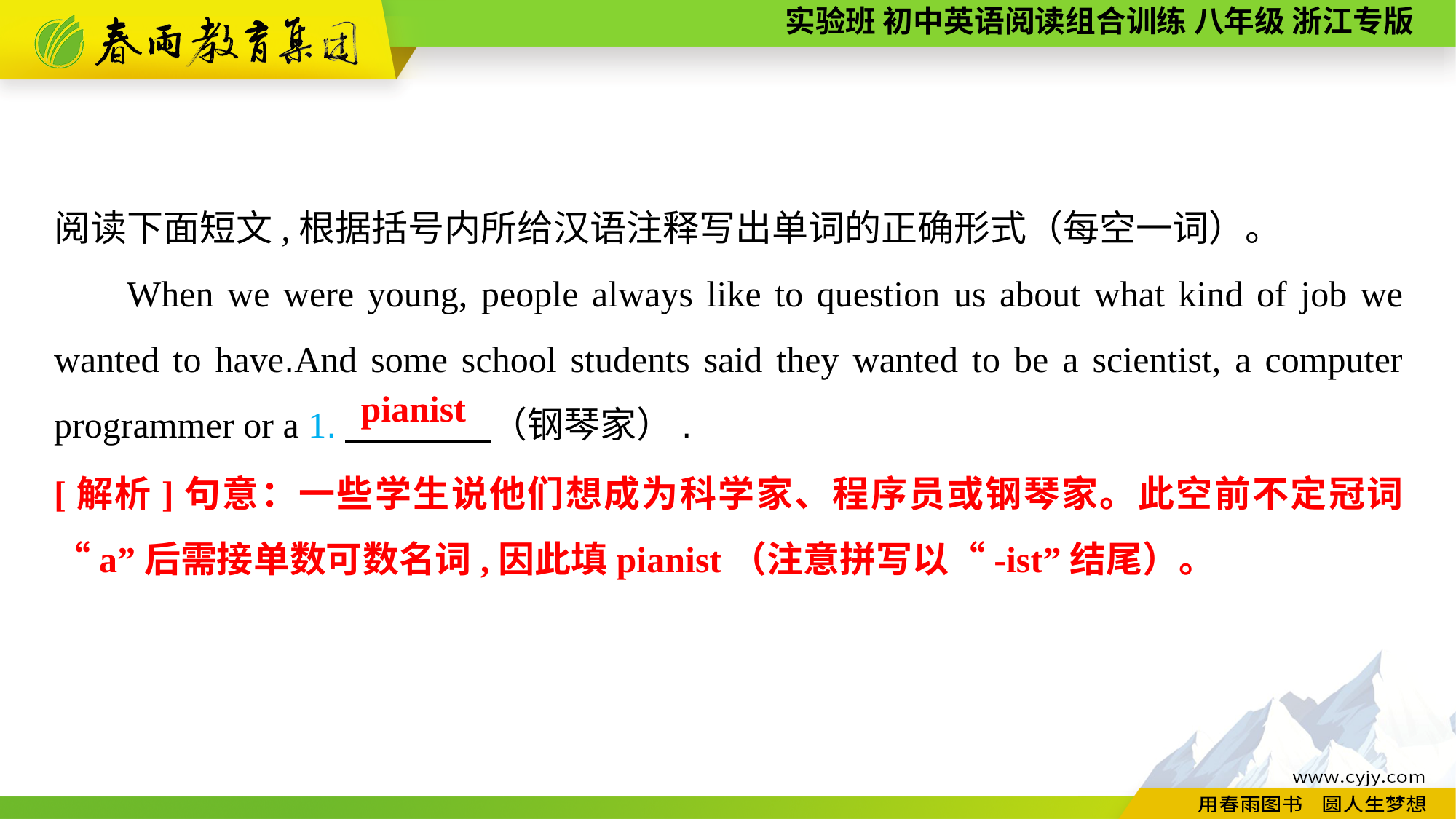

阅读下面短文,根据括号内所给汉语注释写出单词的正确形式（每空一词）。
When we were young, people always like to question us about what kind of job we wanted to have.And some school students said they wanted to be a scientist, a computer programmer or a 1.　　　　（钢琴家）.
pianist
[解析]句意：一些学生说他们想成为科学家、程序员或钢琴家。此空前不定冠词“a”后需接单数可数名词,因此填pianist（注意拼写以“-ist”结尾）。